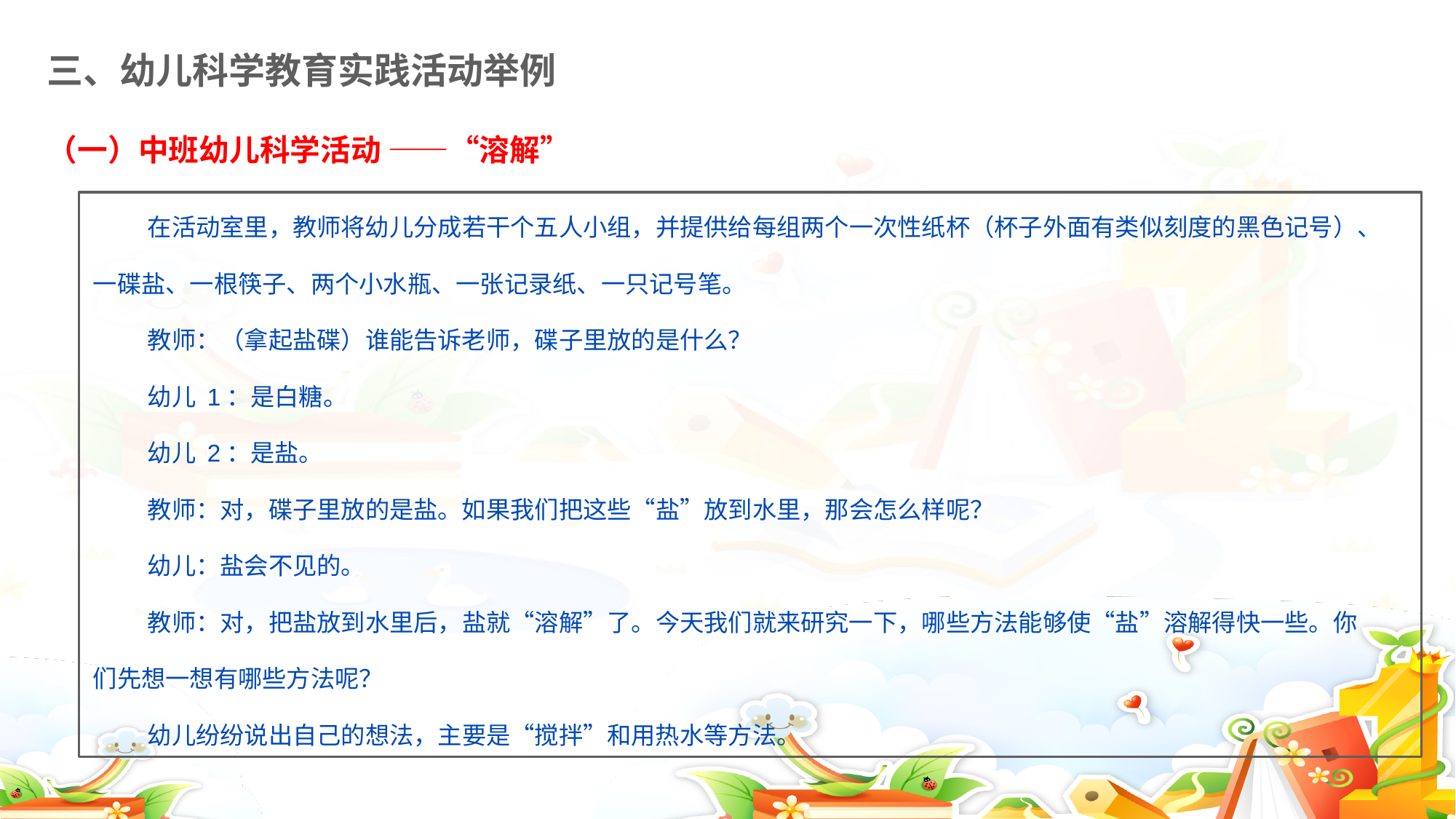

三、幼儿科学教育实践活动举例
（一）中班幼儿科学活动 ——“溶解”
在活动室里，教师将幼儿分成若干个五人小组，并提供给每组两个一次性纸杯（杯子外面有类似刻度的黑色记号）、一碟盐、一根筷子、两个小水瓶、一张记录纸、一只记号笔。
教师：（拿起盐碟）谁能告诉老师，碟子里放的是什么？
幼儿 1：是白糖。
幼儿 2：是盐。
教师：对，碟子里放的是盐。如果我们把这些“盐”放到水里，那会怎么样呢？
幼儿：盐会不见的。
教师：对，把盐放到水里后，盐就“溶解”了。今天我们就来研究一下，哪些方法能够使“盐”溶解得快一些。你们先想一想有哪些方法呢？
幼儿纷纷说出自己的想法，主要是“搅拌”和用热水等方法。